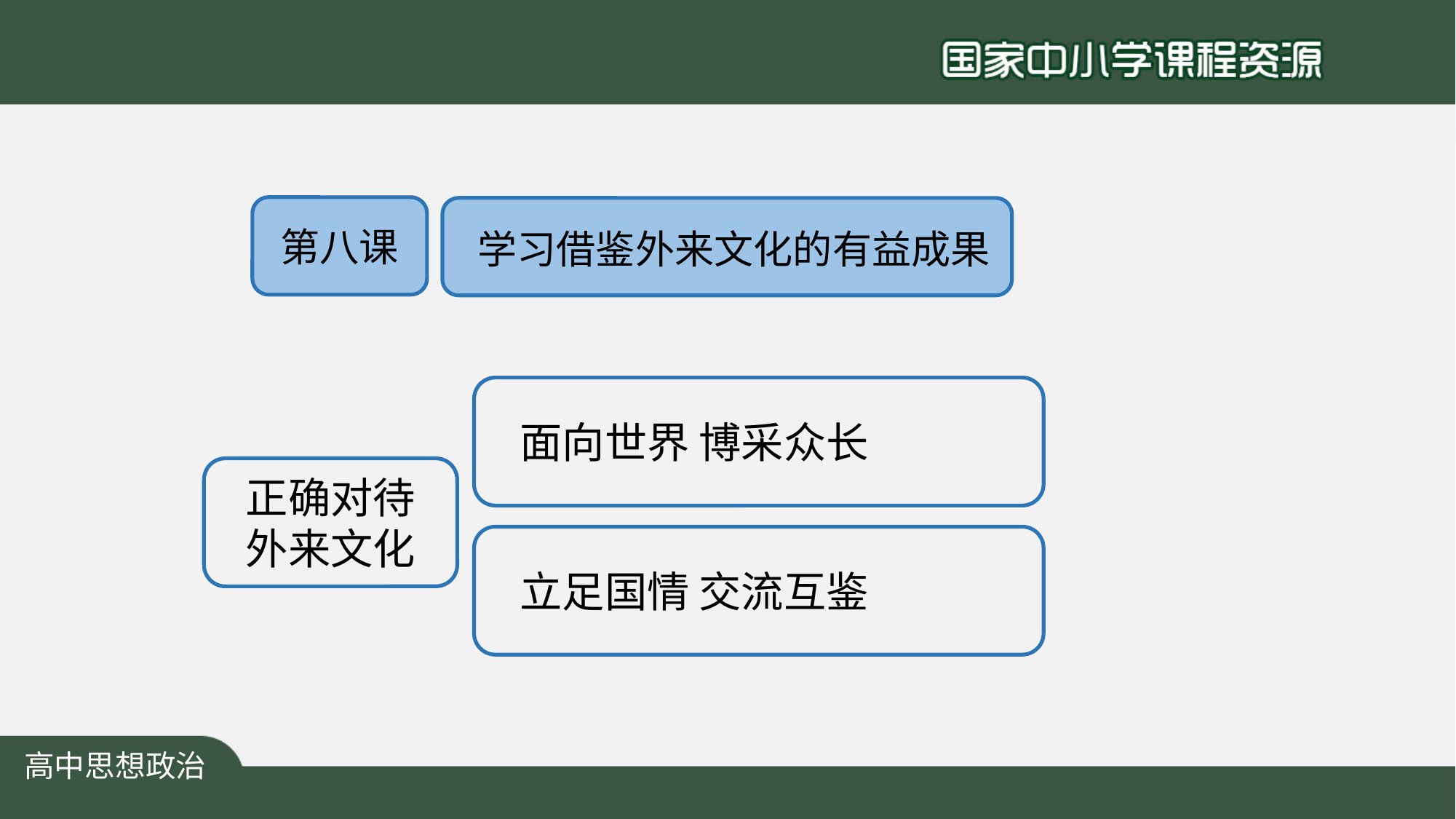

第八课
 学习借鉴外来文化的有益成果
  面向世界 博采众长
正确对待
外来文化
  立足国情 交流互鉴